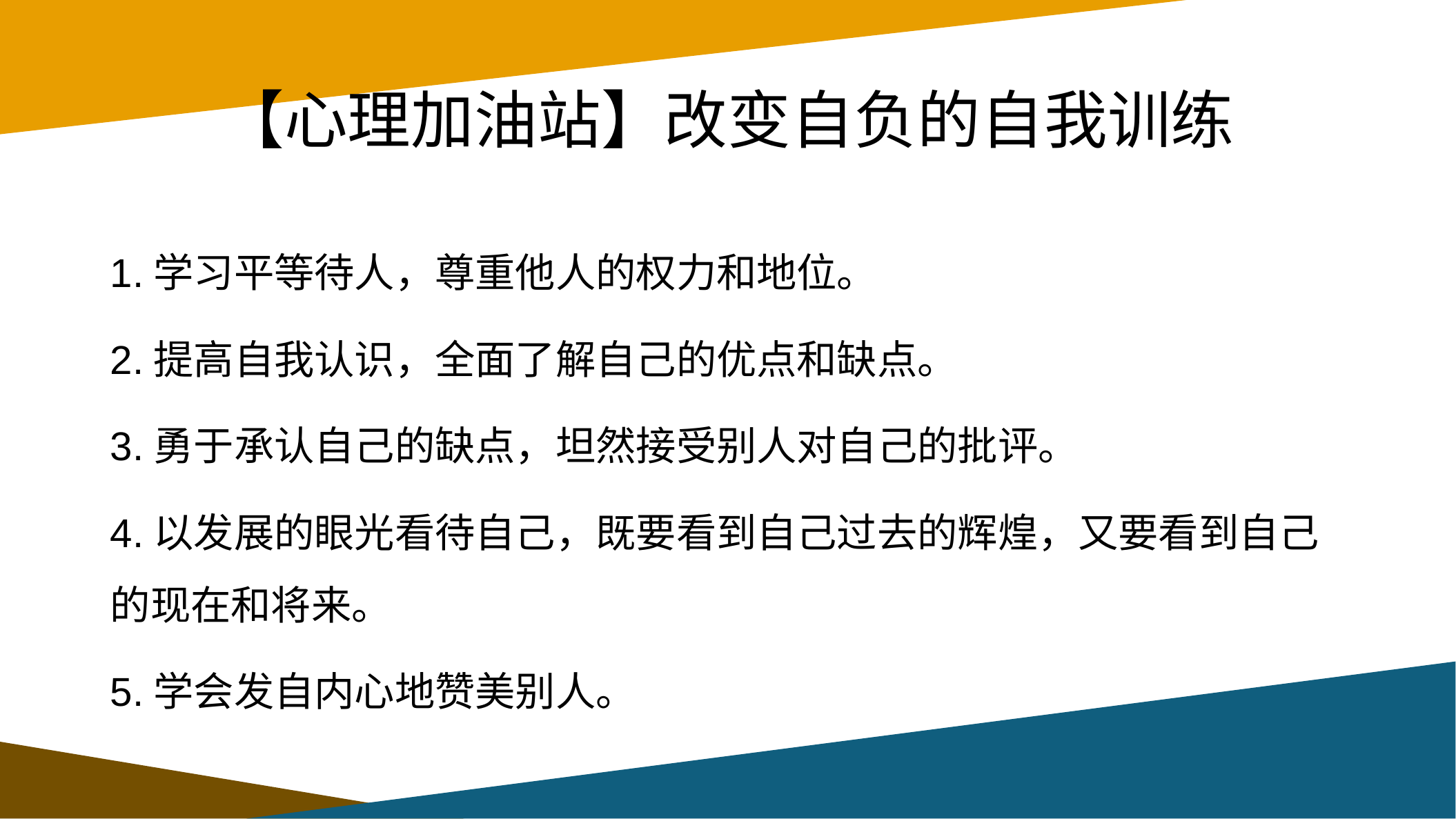

# 【心理加油站】改变自负的自我训练
1.学习平等待人，尊重他人的权力和地位。
2.提高自我认识，全面了解自己的优点和缺点。
3.勇于承认自己的缺点，坦然接受别人对自己的批评。
4.以发展的眼光看待自己，既要看到自己过去的辉煌，又要看到自己的现在和将来。
5.学会发自内心地赞美别人。